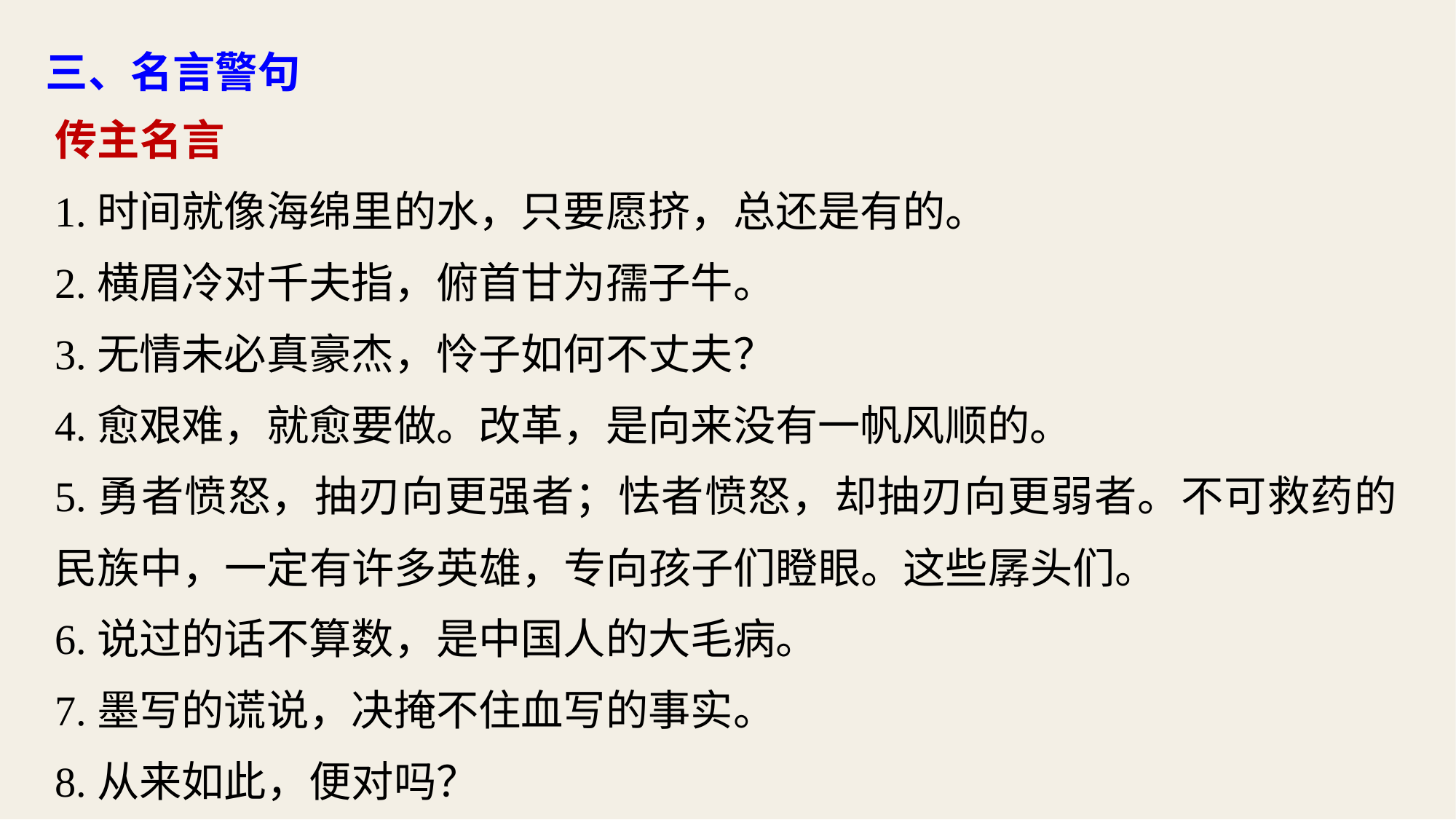

三、名言警句
传主名言
1.时间就像海绵里的水，只要愿挤，总还是有的。
2.横眉冷对千夫指，俯首甘为孺子牛。
3.无情未必真豪杰，怜子如何不丈夫？
4.愈艰难，就愈要做。改革，是向来没有一帆风顺的。
5.勇者愤怒，抽刃向更强者；怯者愤怒，却抽刃向更弱者。不可救药的民族中，一定有许多英雄，专向孩子们瞪眼。这些孱头们。
6.说过的话不算数，是中国人的大毛病。
7.墨写的谎说，决掩不住血写的事实。
8.从来如此，便对吗？